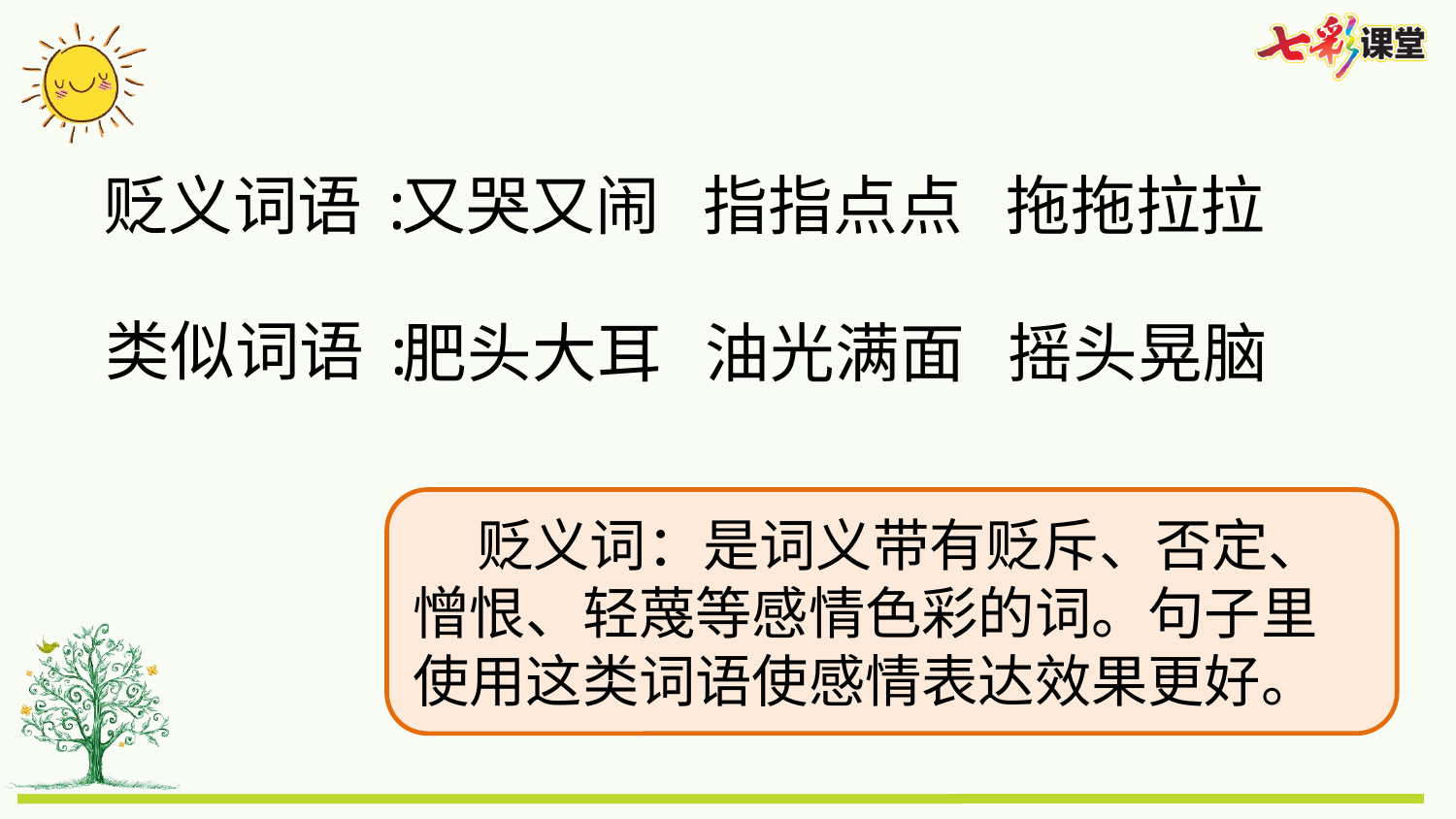

贬义词语:
又哭又闹   指指点点   拖拖拉拉
类似词语:
肥头大耳   油光满面   摇头晃脑
    贬义词：是词义带有贬斥、否定、憎恨、轻蔑等感情色彩的词。句子里使用这类词语使感情表达效果更好。